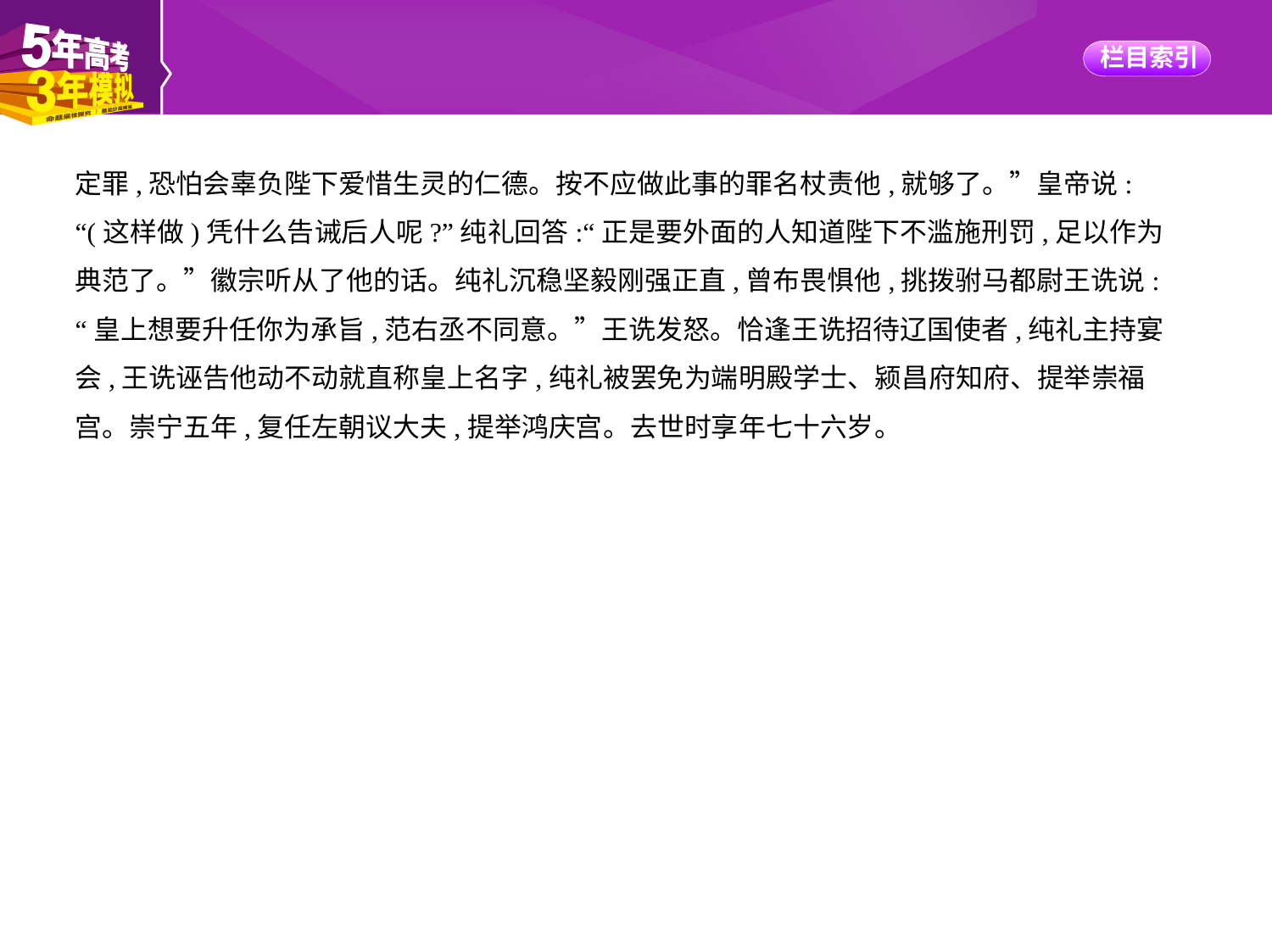

定罪,恐怕会辜负陛下爱惜生灵的仁德。按不应做此事的罪名杖责他,就够了。”皇帝说:
“(这样做)凭什么告诫后人呢?”纯礼回答:“正是要外面的人知道陛下不滥施刑罚,足以作为
典范了。”徽宗听从了他的话。纯礼沉稳坚毅刚强正直,曾布畏惧他,挑拨驸马都尉王诜说:
“皇上想要升任你为承旨,范右丞不同意。”王诜发怒。恰逢王诜招待辽国使者,纯礼主持宴
会,王诜诬告他动不动就直称皇上名字,纯礼被罢免为端明殿学士、颍昌府知府、提举崇福
宫。崇宁五年,复任左朝议大夫,提举鸿庆宫。去世时享年七十六岁。